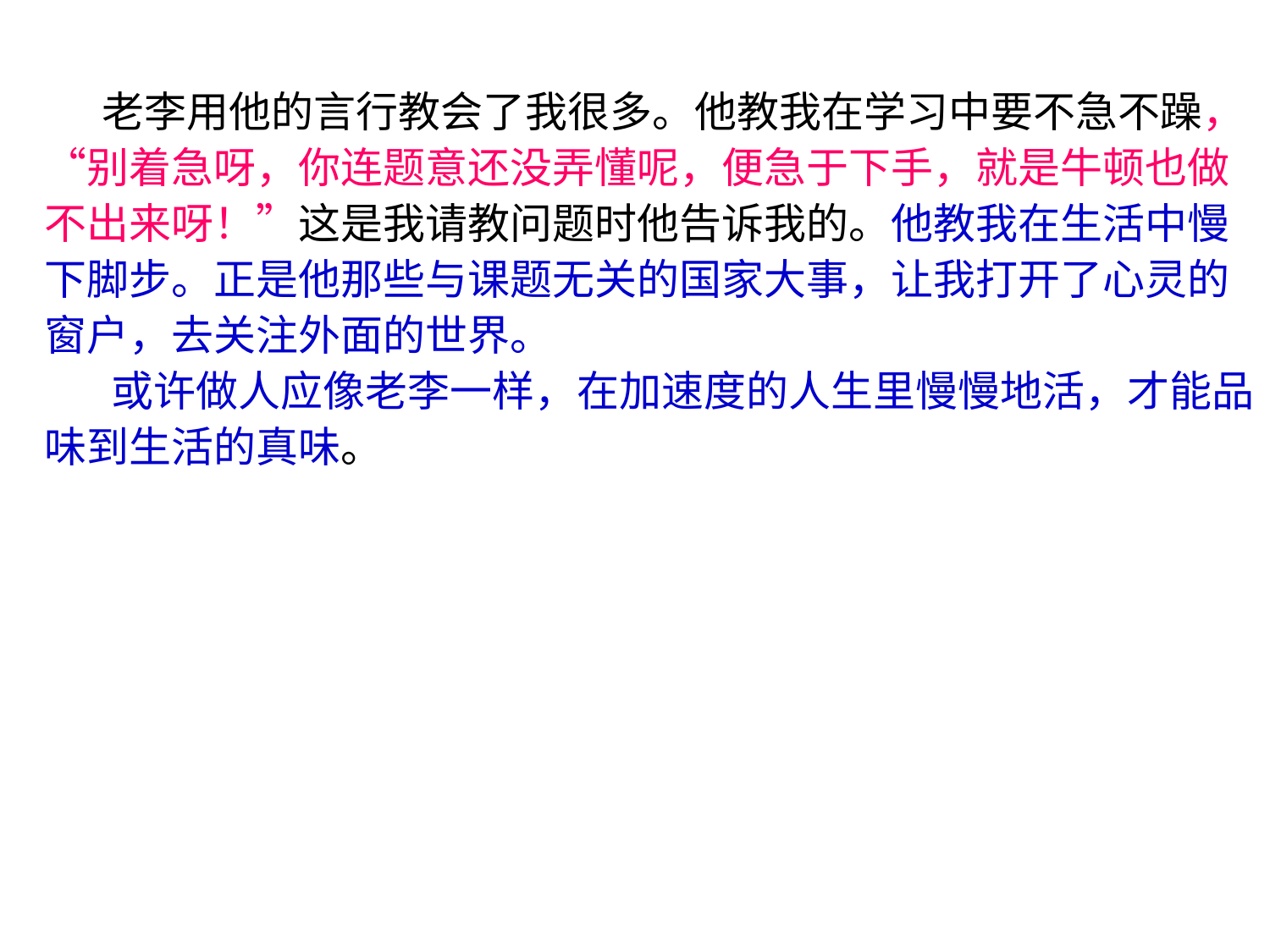

老李用他的言行教会了我很多。他教我在学习中要不急不躁，“别着急呀，你连题意还没弄懂呢，便急于下手，就是牛顿也做不出来呀！”这是我请教问题时他告诉我的。他教我在生活中慢下脚步。正是他那些与课题无关的国家大事，让我打开了心灵的窗户，去关注外面的世界。
      或许做人应像老李一样，在加速度的人生里慢慢地活，才能品味到生活的真味。​